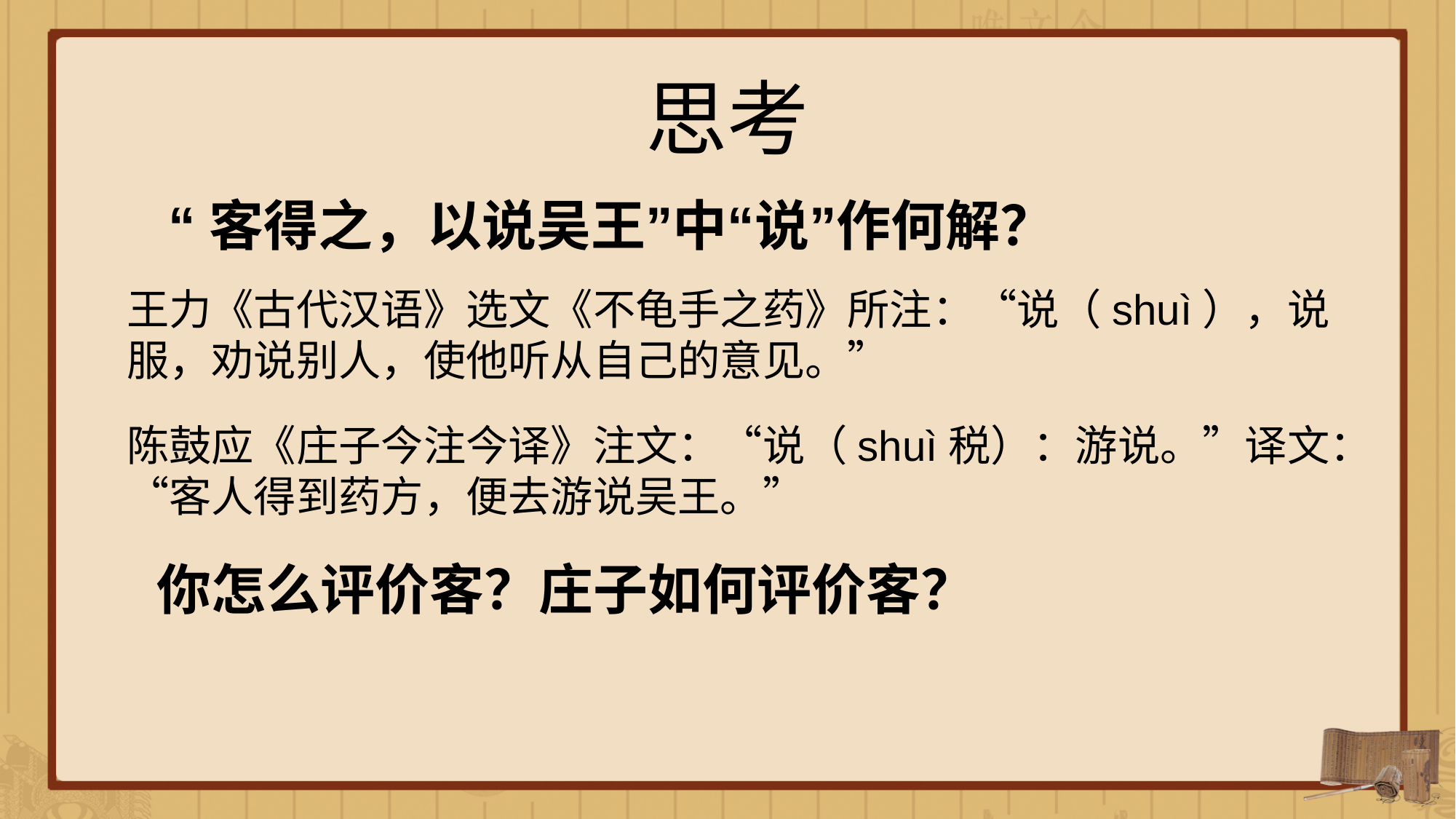

思考
“客得之，以说吴王”中“说”作何解？
王力《古代汉语》选文《不龟手之药》所注：“说（shuì），说服，劝说别人，使他听从自己的意见。”
陈鼓应《庄子今注今译》注文：“说（shuì税）：游说。”译文：“客人得到药方，便去游说吴王。”
你怎么评价客？庄子如何评价客？